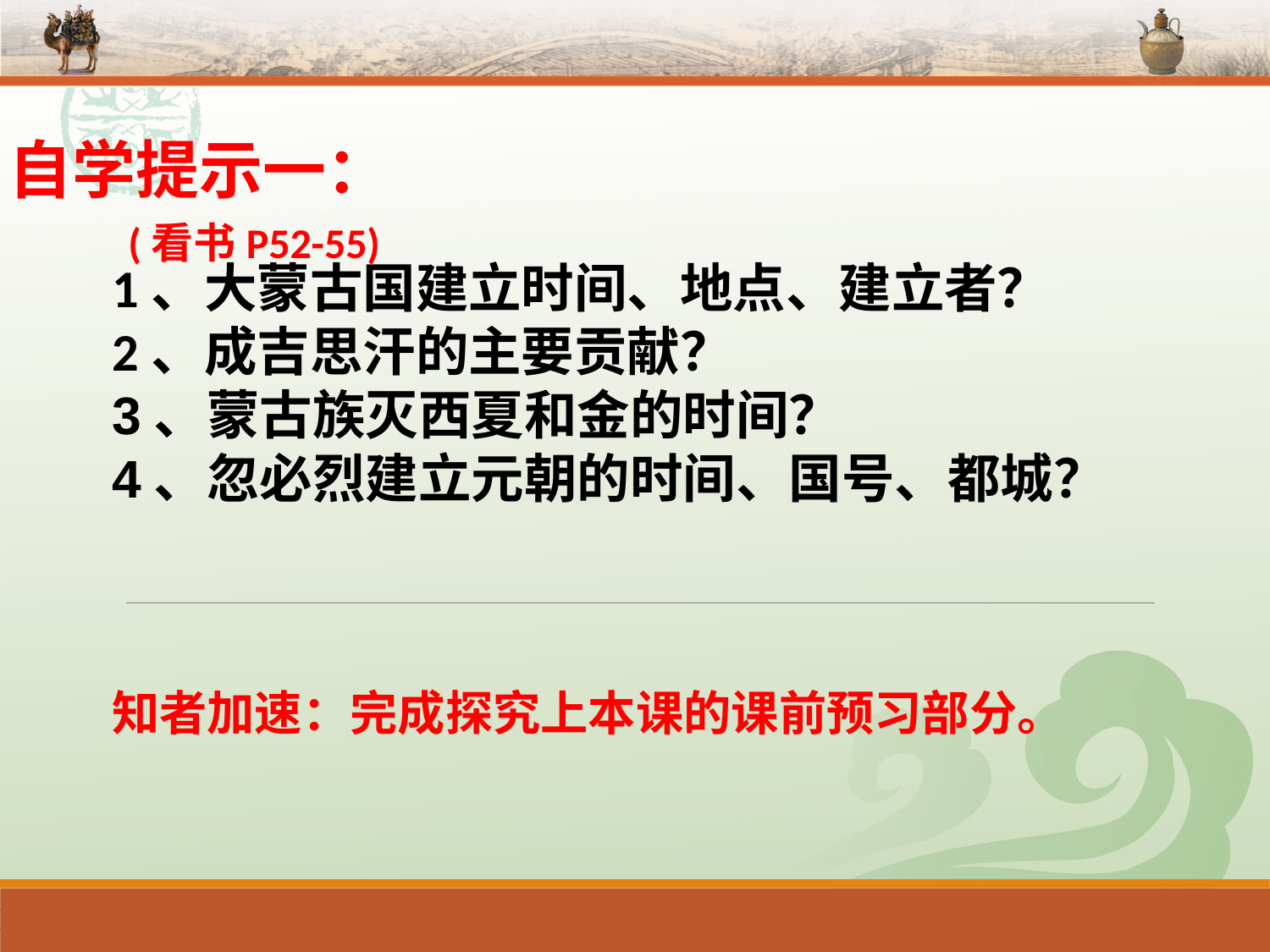

自学提示一：
(看书P52-55)
1、大蒙古国建立时间、地点、建立者？
2、成吉思汗的主要贡献？
3、蒙古族灭西夏和金的时间？
4、忽必烈建立元朝的时间、国号、都城？

知者加速：完成探究上本课的课前预习部分。